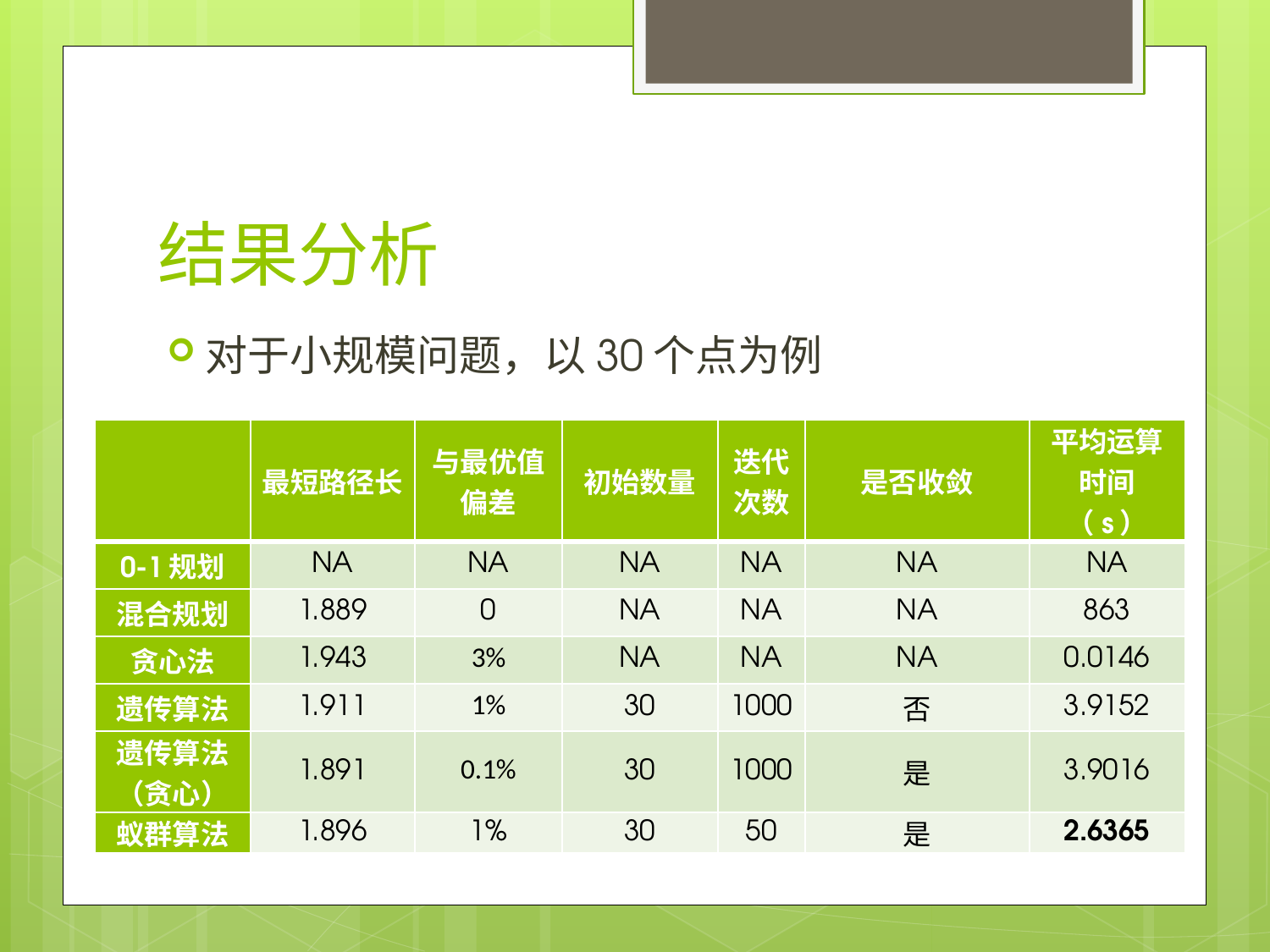

# 结果分析
对于小规模问题，以30个点为例

|  | 最短路径长 | 与最优值偏差 | 初始数量 | 迭代次数 | 是否收敛 | 平均运算时间（s） |
| --- | --- | --- | --- | --- | --- | --- |
| 0-1规划 | NA | NA | NA | NA | NA | NA |
| 混合规划 | 1.889 | 0 | NA | NA | NA | 863 |
| 贪心法 | 1.943 | 3% | NA | NA | NA | 0.0146 |
| 遗传算法 | 1.911 | 1% | 30 | 1000 | 否 | 3.9152 |
| 遗传算法（贪心） | 1.891 | 0.1% | 30 | 1000 | 是 | 3.9016 |
| 蚁群算法 | 1.896 | 1% | 30 | 50 | 是 | 2.6365 |